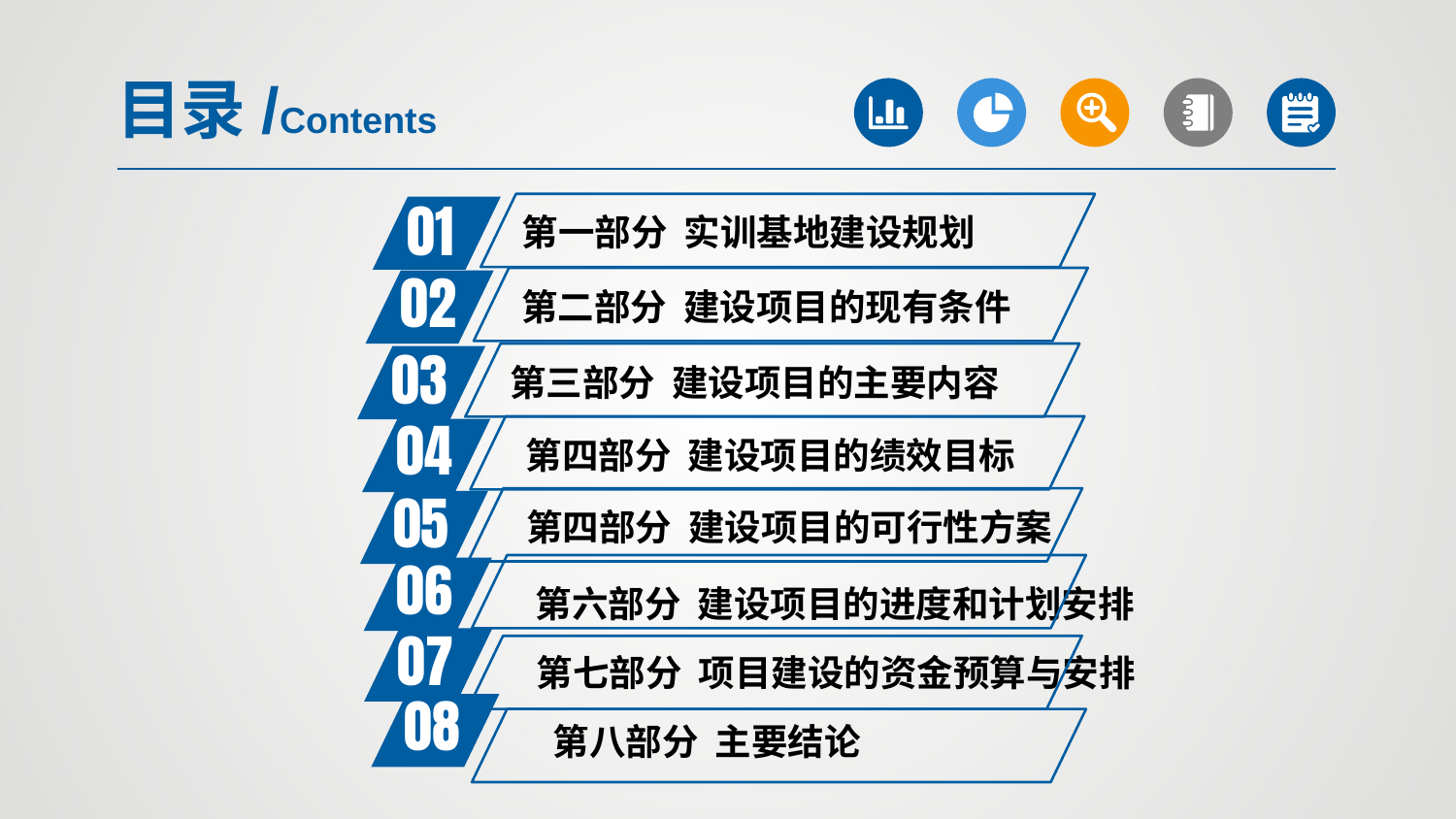

目录/Contents

01

第一部分  实训基地建设规划
02

 第二部分  建设项目的现有条件
03

  第三部分  建设项目的主要内容
04

第四部分  建设项目的绩效目标
05

第四部分  建设项目的可行性方案
06

第六部分  建设项目的进度和计划安排
07

第七部分  项目建设的资金预算与安排
08

第八部分  主要结论